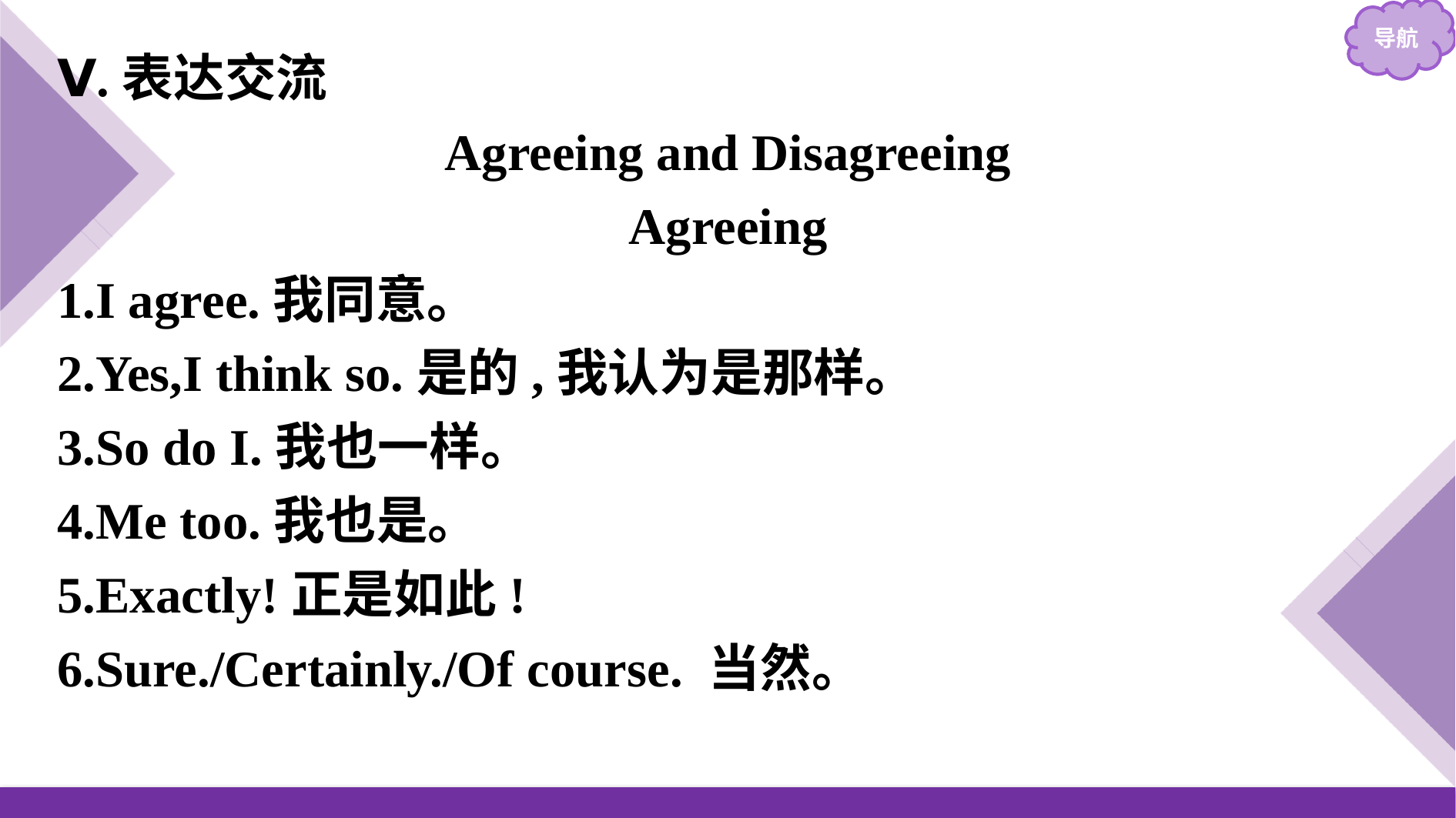

Ⅴ.表达交流
Agreeing and Disagreeing
Agreeing
1.I agree.我同意。
2.Yes,I think so.是的,我认为是那样。
3.So do I.我也一样。
4.Me too.我也是。
5.Exactly!正是如此!
6.Sure./Certainly./Of course. 当然。